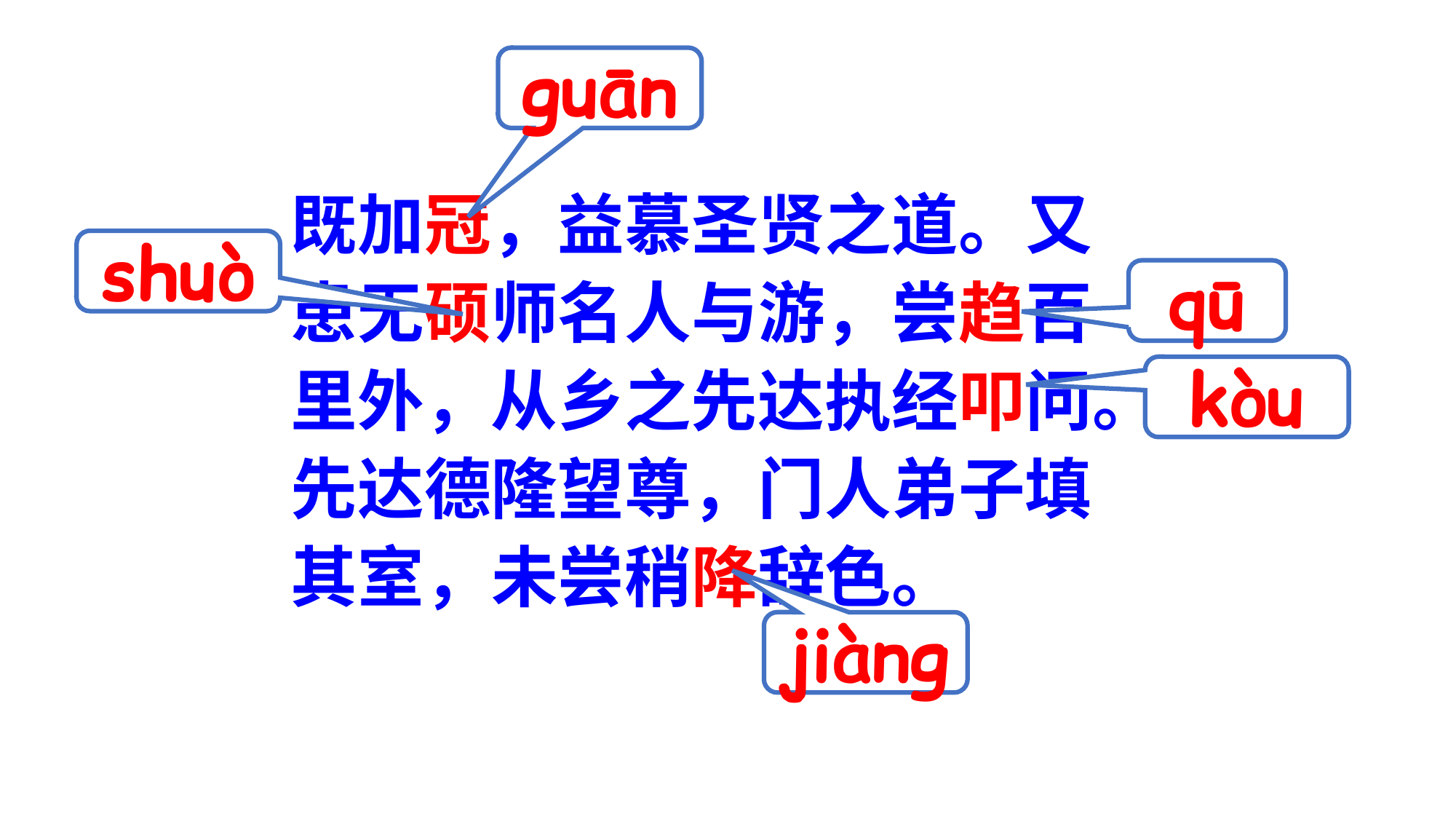

guān
既加冠，益慕圣贤之道。又患无硕师名人与游，尝趋百里外，从乡之先达执经叩问。先达德隆望尊，门人弟子填其室，未尝稍降辞色。
shuò
qū
kòu
jiàng